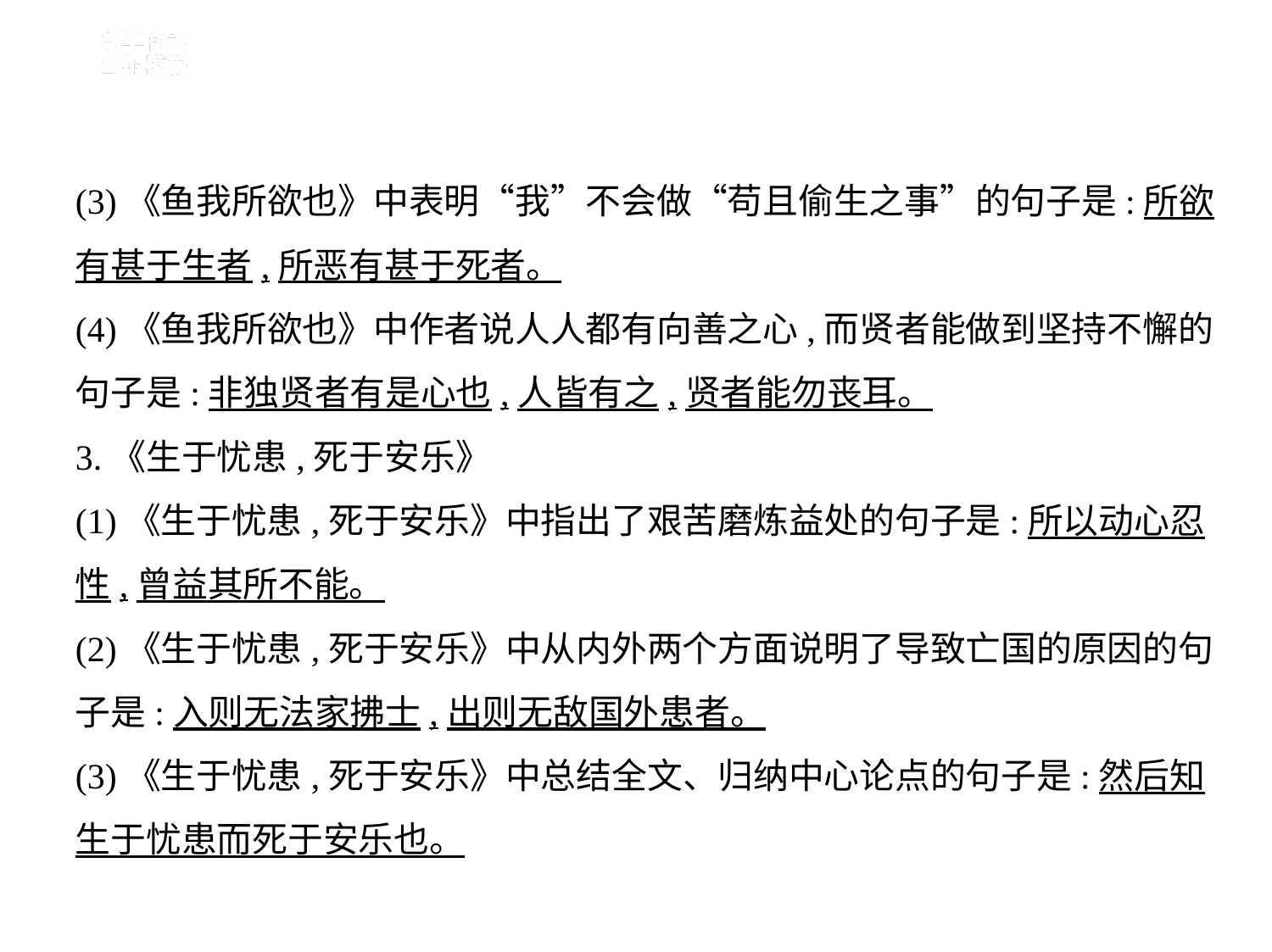

(3)《鱼我所欲也》中表明“我”不会做“苟且偷生之事”的句子是:所欲
有甚于生者,所恶有甚于死者。
(4)《鱼我所欲也》中作者说人人都有向善之心,而贤者能做到坚持不懈的
句子是:非独贤者有是心也,人皆有之,贤者能勿丧耳。
3.《生于忧患,死于安乐》
(1)《生于忧患,死于安乐》中指出了艰苦磨炼益处的句子是:所以动心忍
性,曾益其所不能。
(2)《生于忧患,死于安乐》中从内外两个方面说明了导致亡国的原因的句
子是:入则无法家拂士,出则无敌国外患者。
(3)《生于忧患,死于安乐》中总结全文、归纳中心论点的句子是:然后知
生于忧患而死于安乐也。